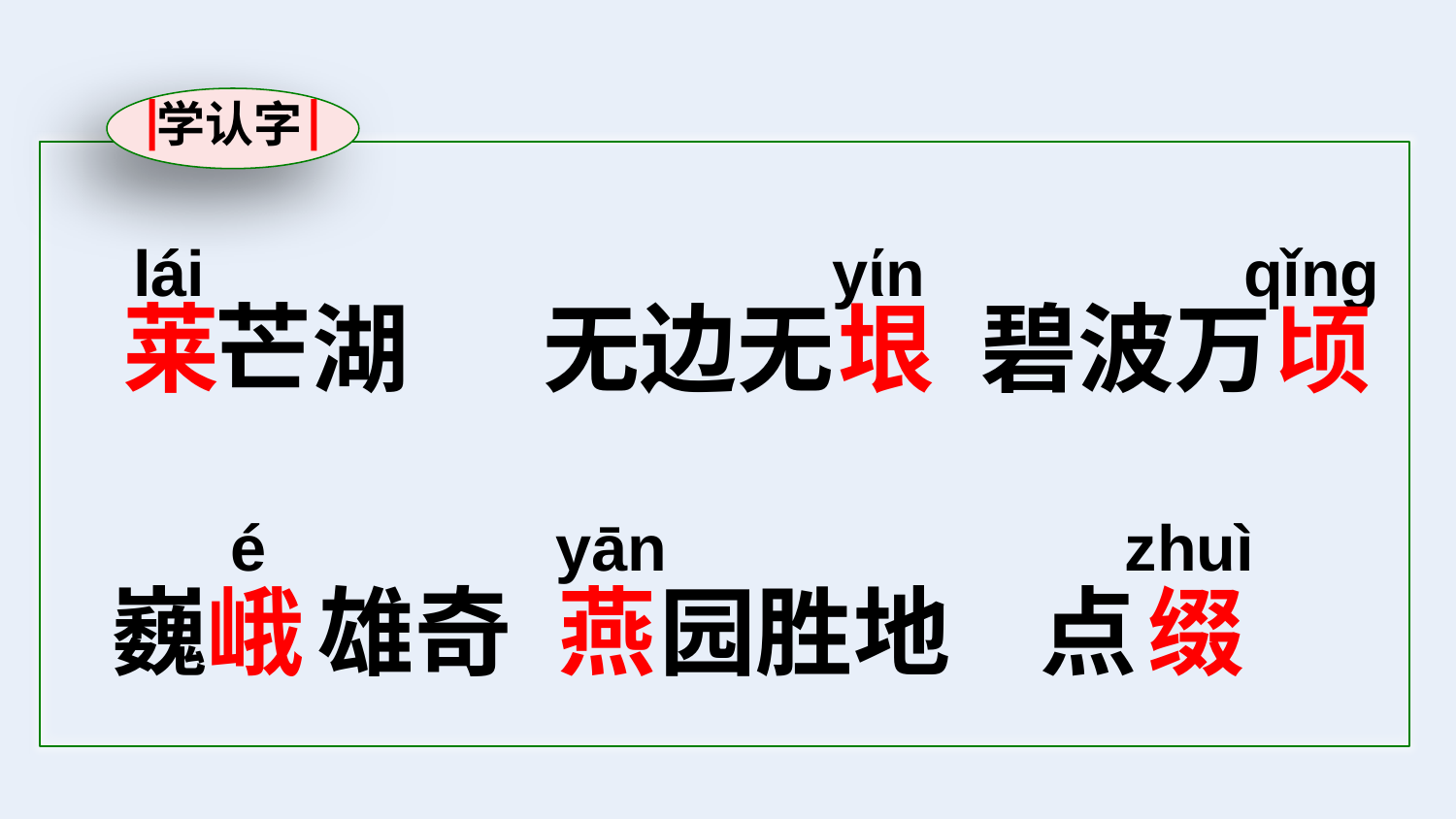

学认字

lái
yίn
qǐng
莱
芒湖
无边无
垠
碧波万
顷
é
yān
zhuì
巍
峨
雄奇
燕
园胜地
点
缀